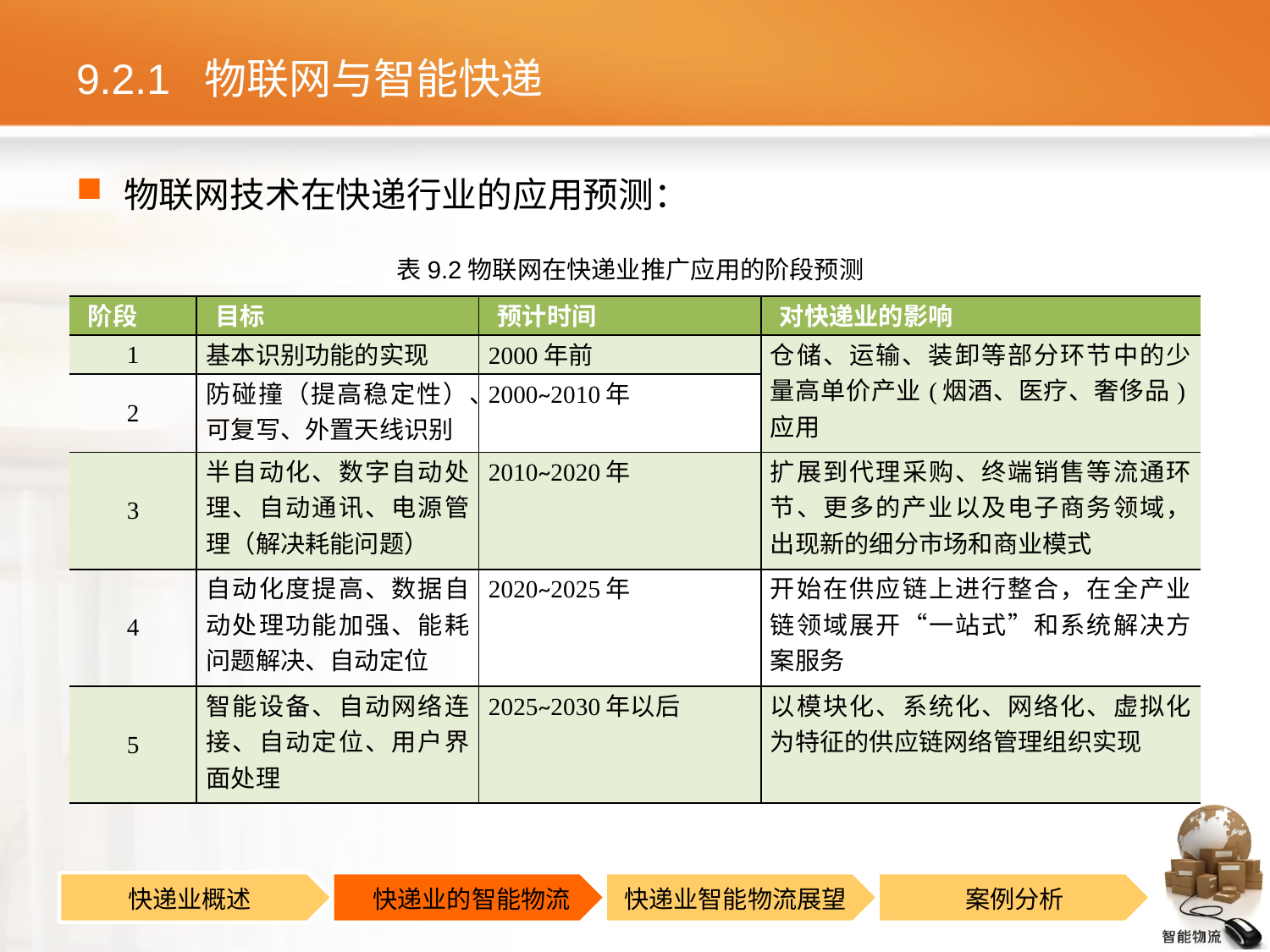

# 9.2.1  物联网与智能快递
物联网技术在快递行业的应用预测：
表9.2物联网在快递业推广应用的阶段预测
| 阶段 | 目标 | 预计时间 | 对快递业的影响 |
| --- | --- | --- | --- |
| 1 | 基本识别功能的实现 | 2000年前 | 仓储、运输、装卸等部分环节中的少量高单价产业(烟酒、医疗、奢侈品)应用 |
| 2 | 防碰撞（提高稳定性）、可复写、外置天线识别 | 2000~2010年 |  |
| 3 | 半自动化、数字自动处理、自动通讯、电源管理（解决耗能问题） | 2010~2020年 | 扩展到代理采购、终端销售等流通环节、更多的产业以及电子商务领域，出现新的细分市场和商业模式 |
| 4 | 自动化度提高、数据自动处理功能加强、能耗问题解决、自动定位 | 2020~2025年 | 开始在供应链上进行整合，在全产业链领域展开“一站式”和系统解决方案服务 |
| 5 | 智能设备、自动网络连接、自动定位、用户界面处理 | 2025~2030年以后 | 以模块化、系统化、网络化、虚拟化为特征的供应链网络管理组织实现 |